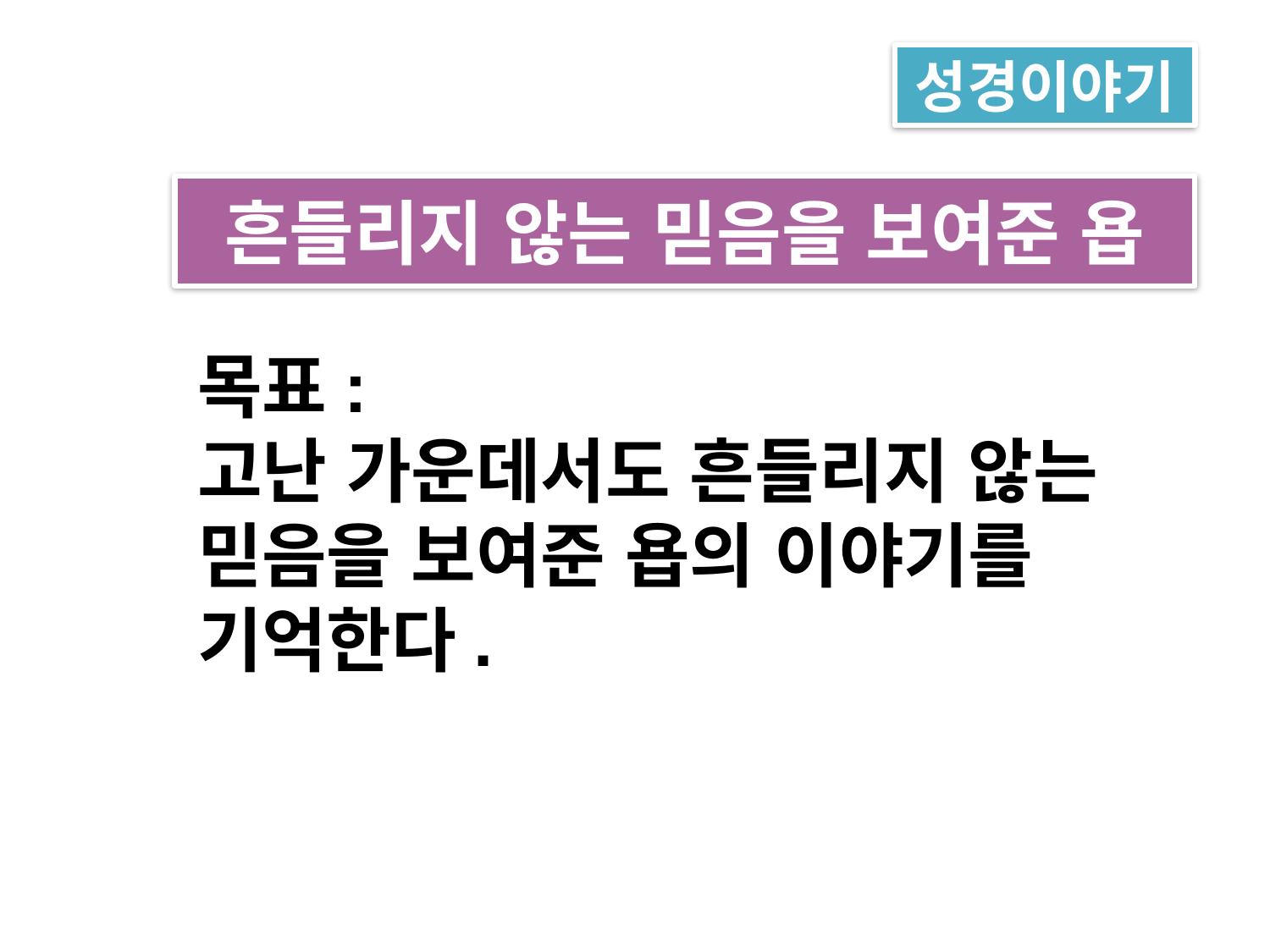

성경이야기
흔들리지 않는 믿음을 보여준 욥
목표:
고난 가운데서도 흔들리지 않는
믿음을 보여준 욥의 이야기를
기억한다.